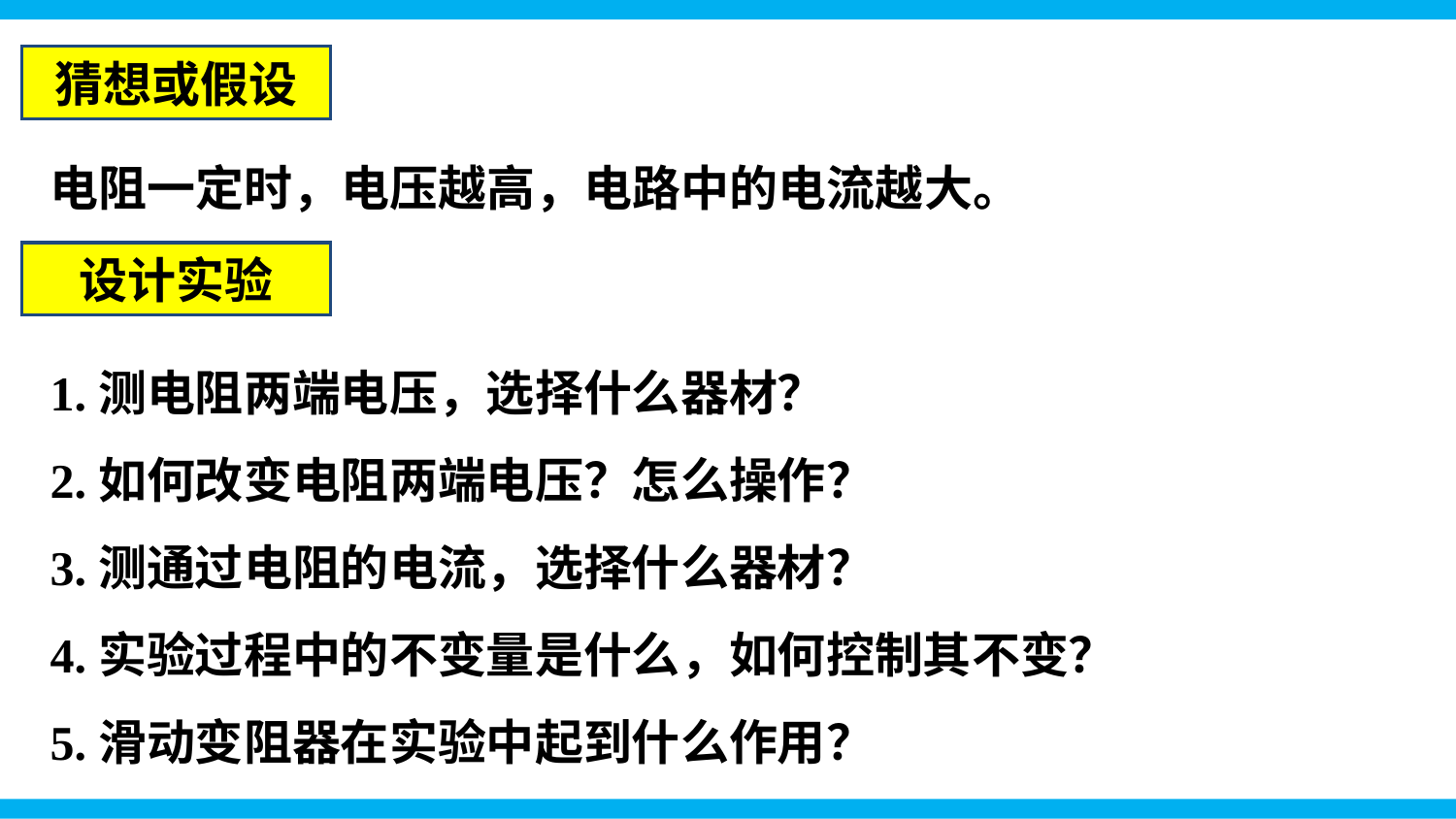

猜想或假设
电阻一定时，电压越高，电路中的电流越大。
设计实验
1.测电阻两端电压，选择什么器材？
2.如何改变电阻两端电压？怎么操作？
3.测通过电阻的电流，选择什么器材？
4.实验过程中的不变量是什么，如何控制其不变？
5.滑动变阻器在实验中起到什么作用？